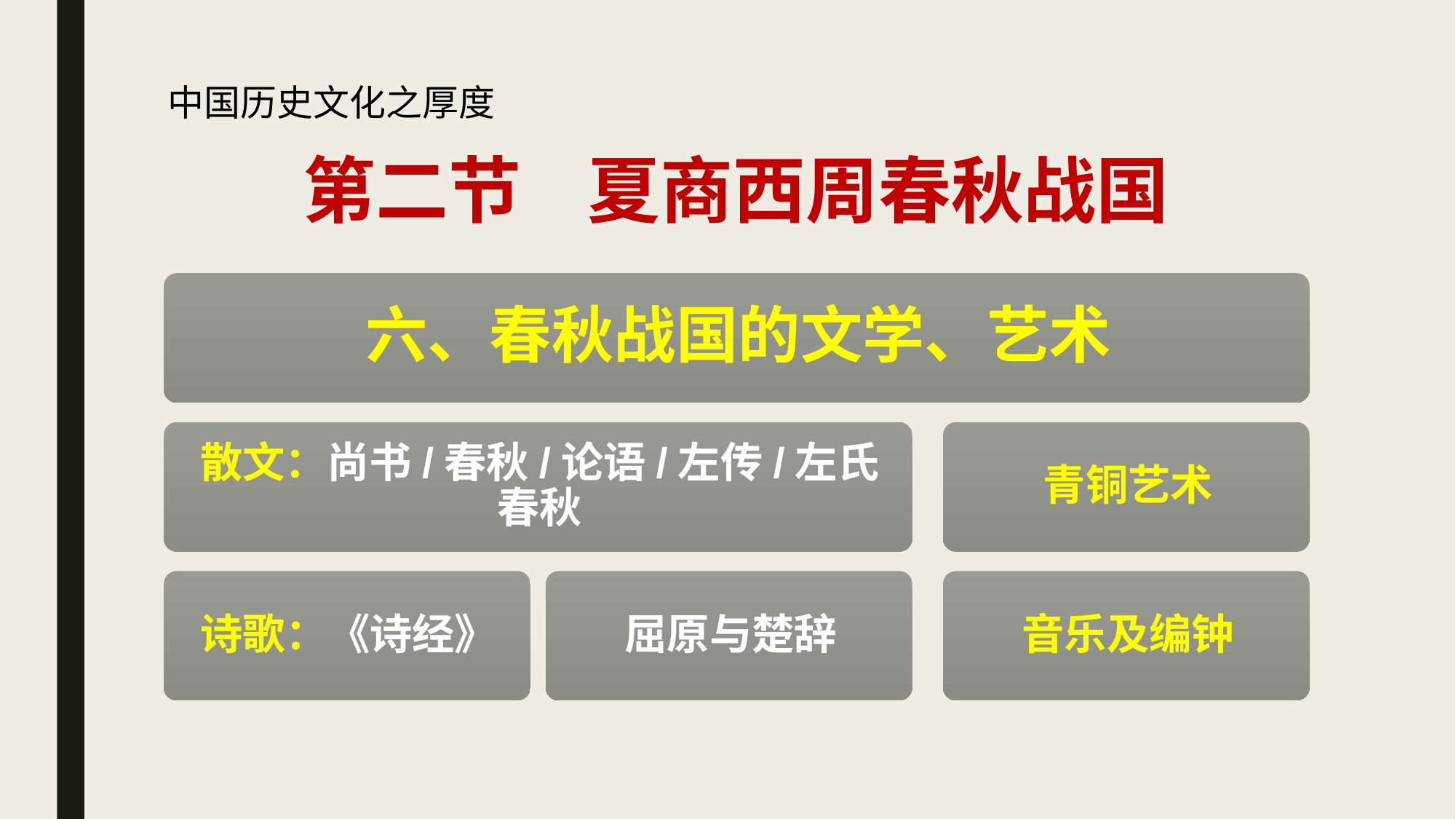

中国历史文化之厚度
# 第二节    夏商西周春秋战国
六、春秋战国的文学、艺术
散文：尚书/春秋/论语/左传/左氏春秋
诗歌：《诗经》
屈原与楚辞
青铜艺术
音乐及编钟